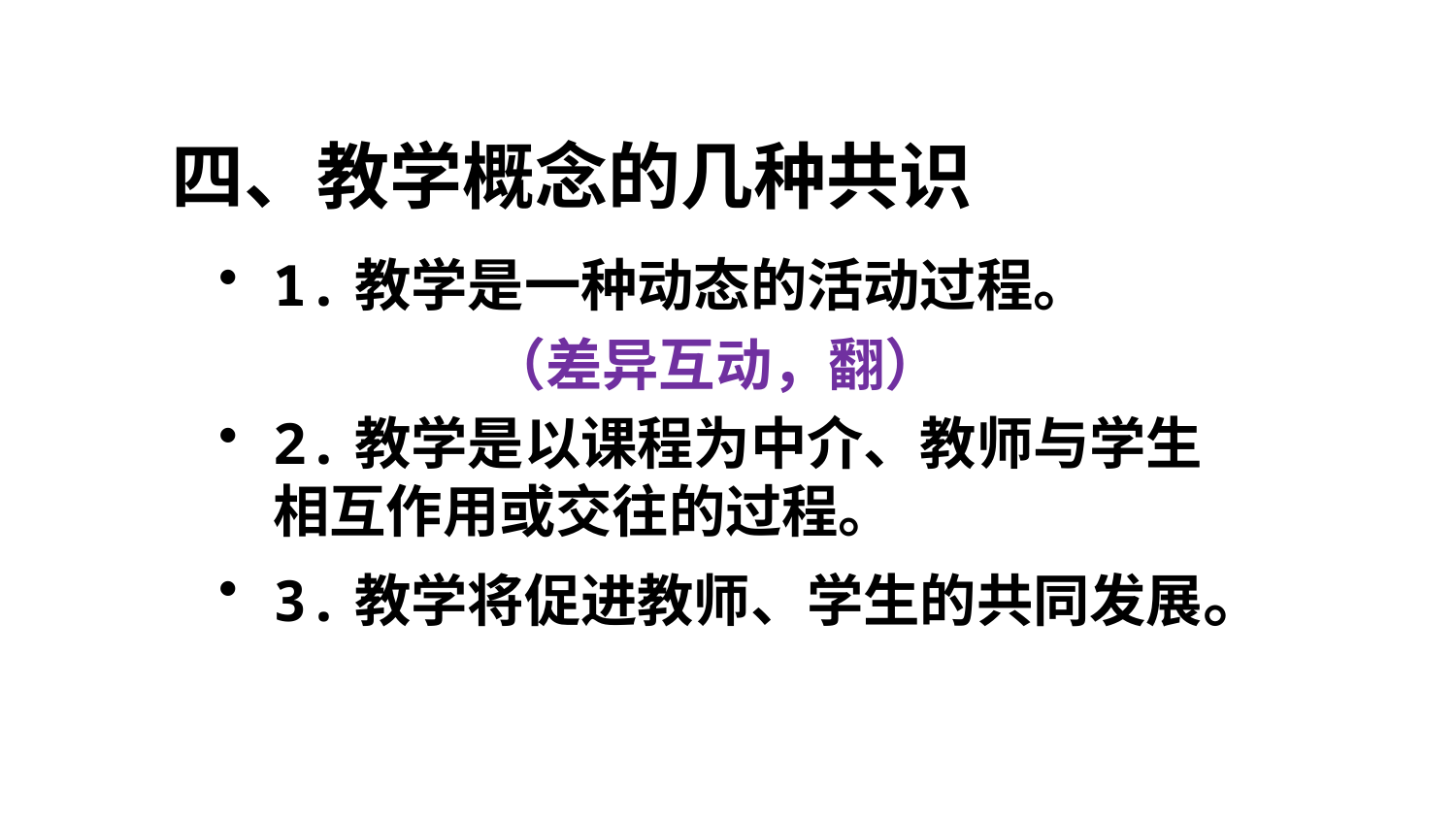

# 四、教学概念的几种共识
1.教学是一种动态的活动过程。
                    （差异互动，翻）
2.教学是以课程为中介、教师与学生相互作用或交往的过程。
3.教学将促进教师、学生的共同发展。